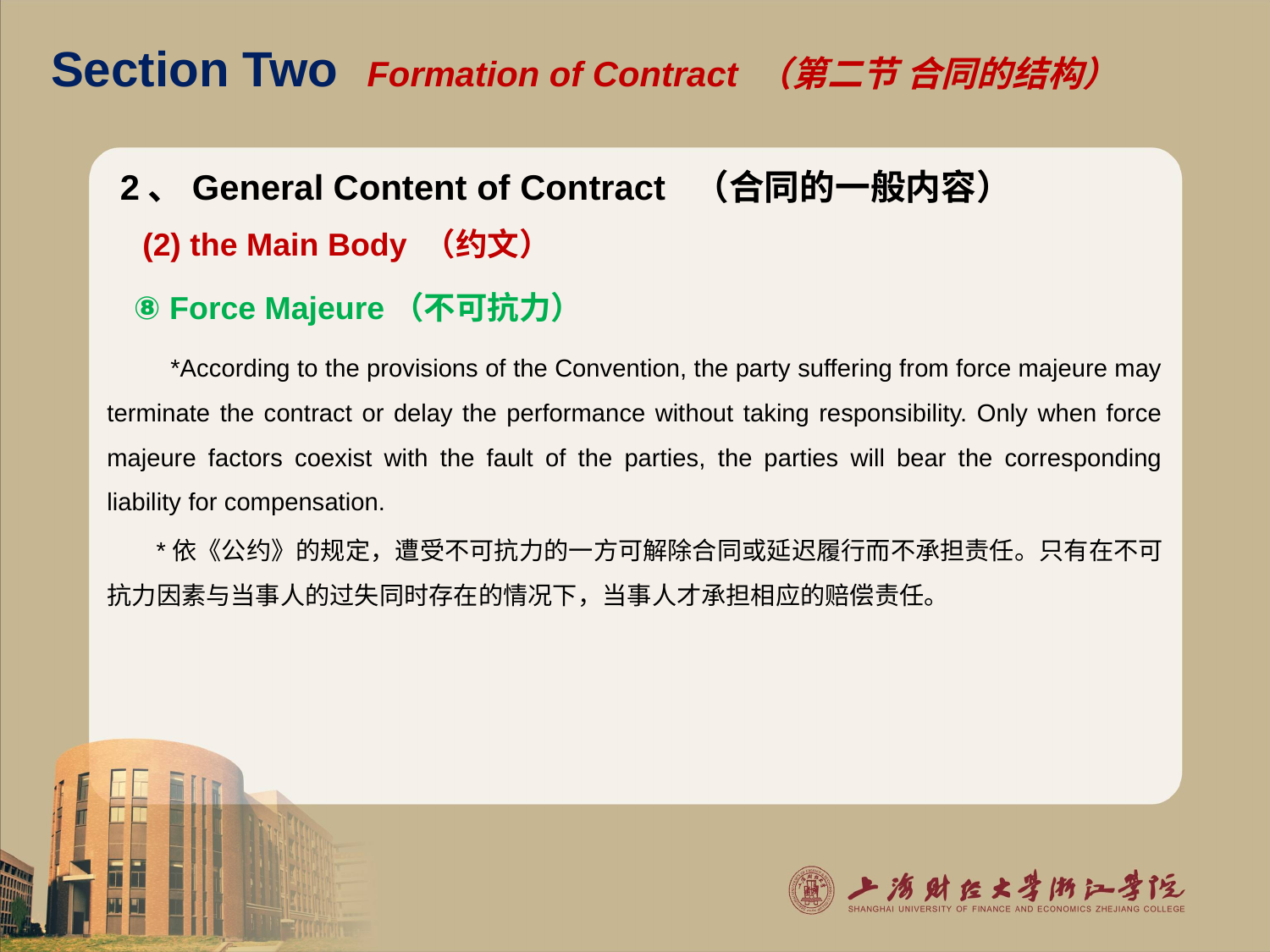

# Section Two   Formation of Contract （第二节 合同的结构）
2、General Content of Contract  （合同的一般内容）
    (2) the Main Body （约文）
   ⑧ Force Majeure（不可抗力）
        *According to the provisions of the Convention, the party suffering from force majeure may terminate the contract or delay the performance without taking responsibility. Only when force majeure factors coexist with the fault of the parties, the parties will bear the corresponding liability for compensation.
       *依《公约》的规定，遭受不可抗力的一方可解除合同或延迟履行而不承担责任。只有在不可抗力因素与当事人的过失同时存在的情况下，当事人才承担相应的赔偿责任。